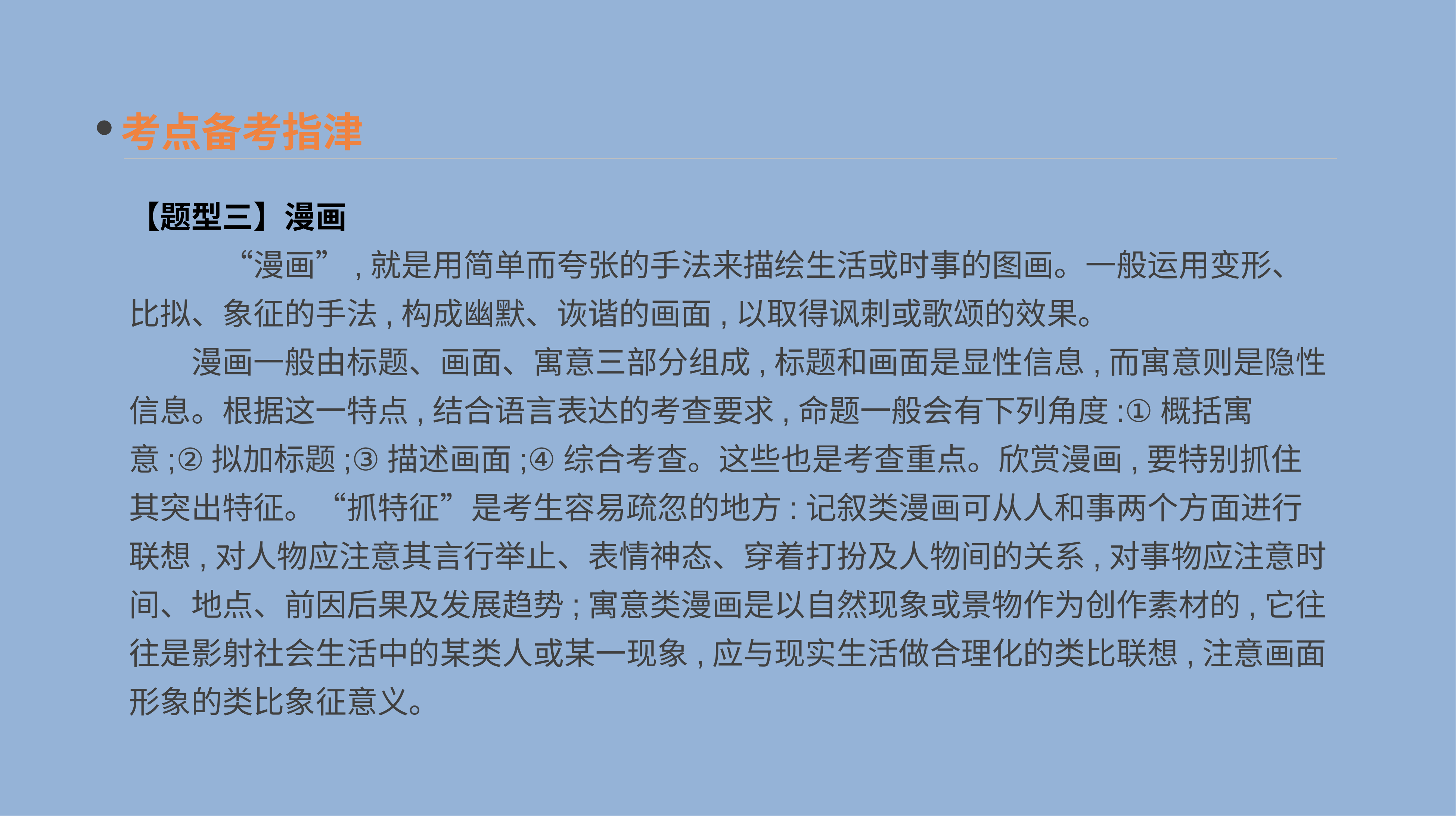

考点备考指津

【题型三】漫画
　　　“漫画”,就是用简单而夸张的手法来描绘生活或时事的图画。一般运用变形、比拟、象征的手法,构成幽默、诙谐的画面,以取得讽刺或歌颂的效果。
　　漫画一般由标题、画面、寓意三部分组成,标题和画面是显性信息,而寓意则是隐性信息。根据这一特点,结合语言表达的考查要求,命题一般会有下列角度:①概括寓意;②拟加标题;③描述画面;④综合考查。这些也是考查重点。欣赏漫画,要特别抓住其突出特征。“抓特征”是考生容易疏忽的地方:记叙类漫画可从人和事两个方面进行联想,对人物应注意其言行举止、表情神态、穿着打扮及人物间的关系,对事物应注意时间、地点、前因后果及发展趋势;寓意类漫画是以自然现象或景物作为创作素材的,它往往是影射社会生活中的某类人或某一现象,应与现实生活做合理化的类比联想,注意画面形象的类比象征意义。